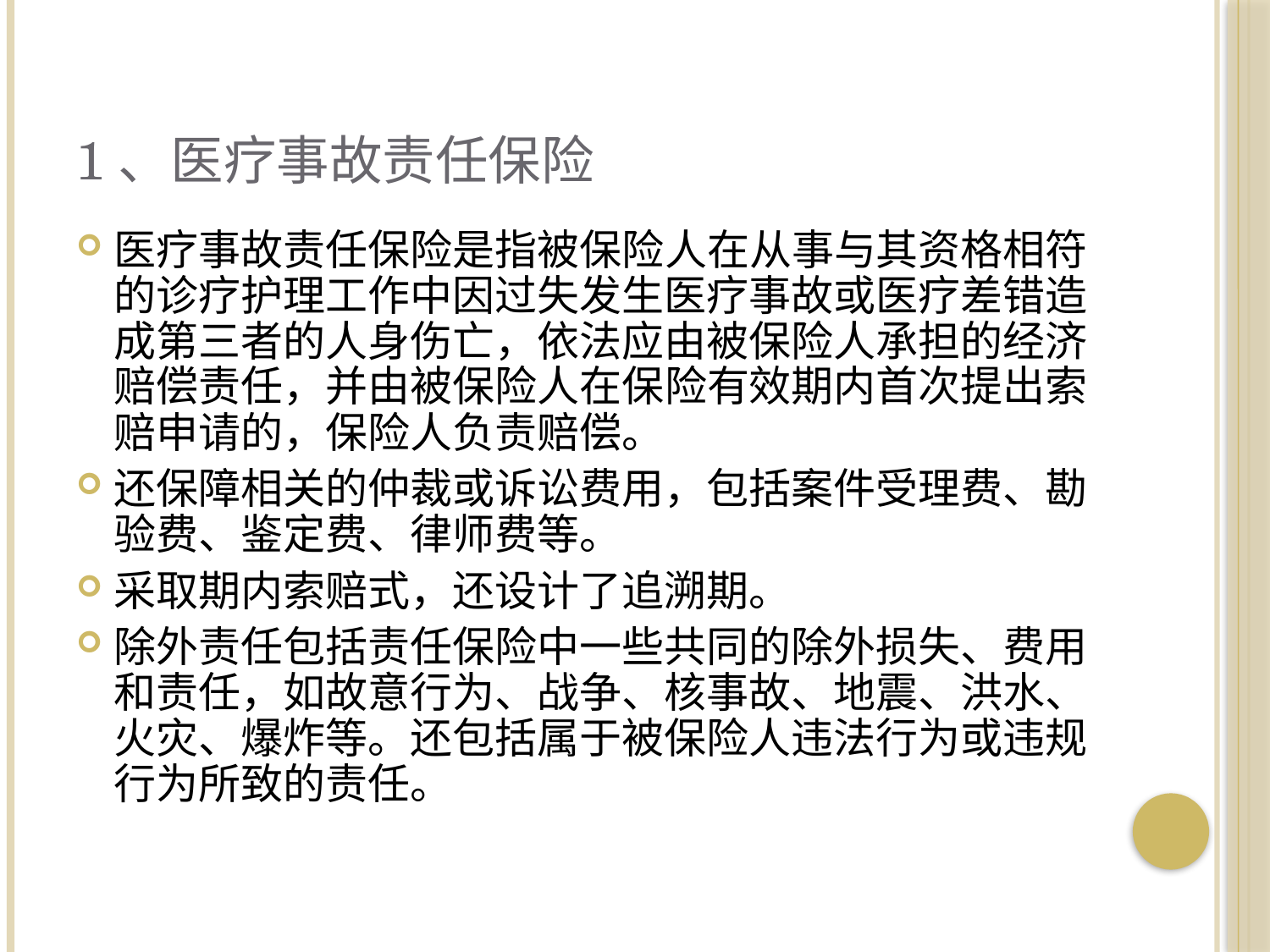

# 1、医疗事故责任保险
医疗事故责任保险是指被保险人在从事与其资格相符的诊疗护理工作中因过失发生医疗事故或医疗差错造成第三者的人身伤亡，依法应由被保险人承担的经济赔偿责任，并由被保险人在保险有效期内首次提出索赔申请的，保险人负责赔偿。
还保障相关的仲裁或诉讼费用，包括案件受理费、勘验费、鉴定费、律师费等。
采取期内索赔式，还设计了追溯期。
除外责任包括责任保险中一些共同的除外损失、费用和责任，如故意行为、战争、核事故、地震、洪水、火灾、爆炸等。还包括属于被保险人违法行为或违规行为所致的责任。